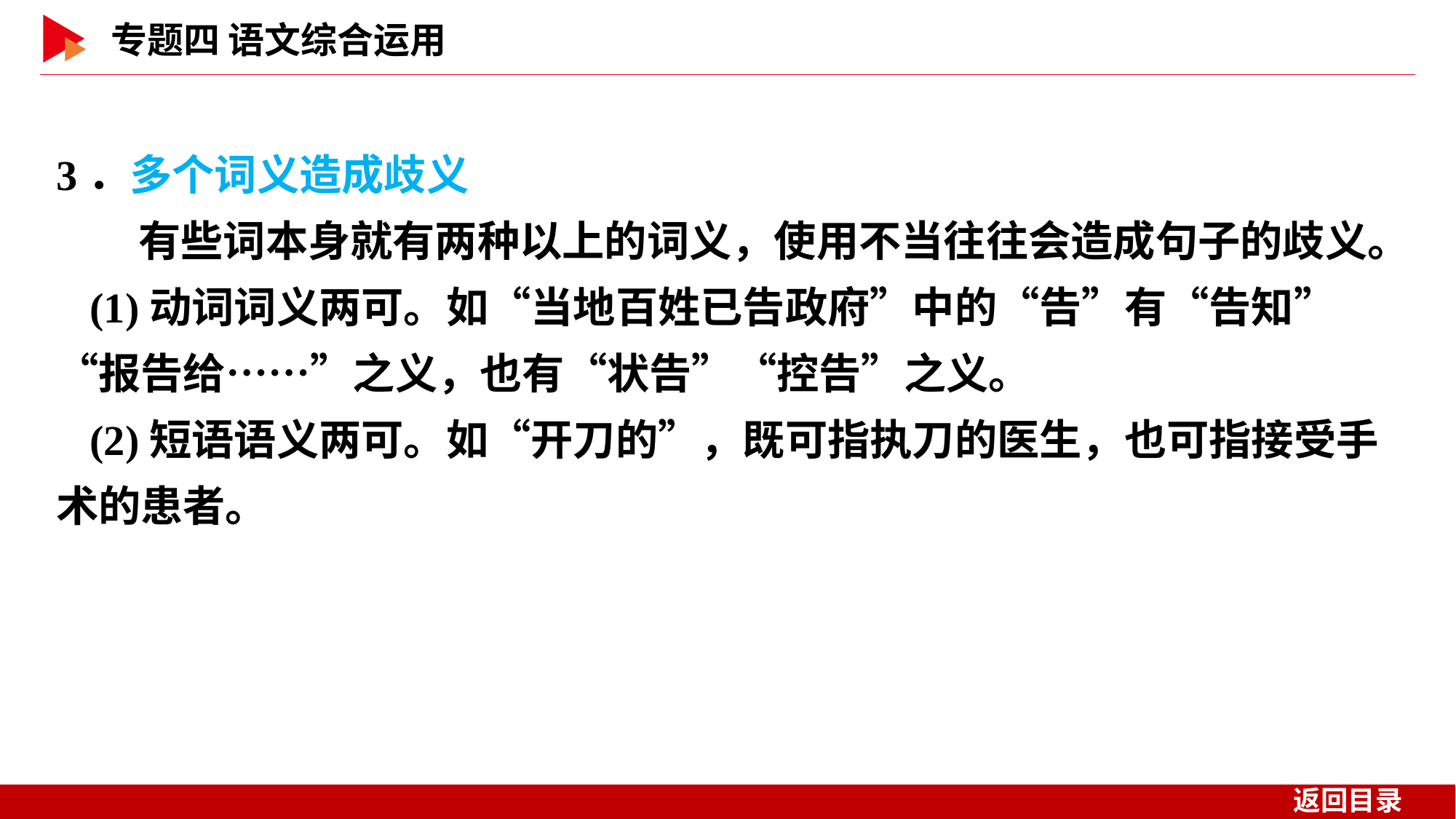

3．多个词义造成歧义
    有些词本身就有两种以上的词义，使用不当往往会造成句子的歧义。
(1)动词词义两可。如“当地百姓已告政府”中的“告”有“告知”“报告给……”之义，也有“状告”“控告”之义。
(2)短语语义两可。如“开刀的”，既可指执刀的医生，也可指接受手术的患者。